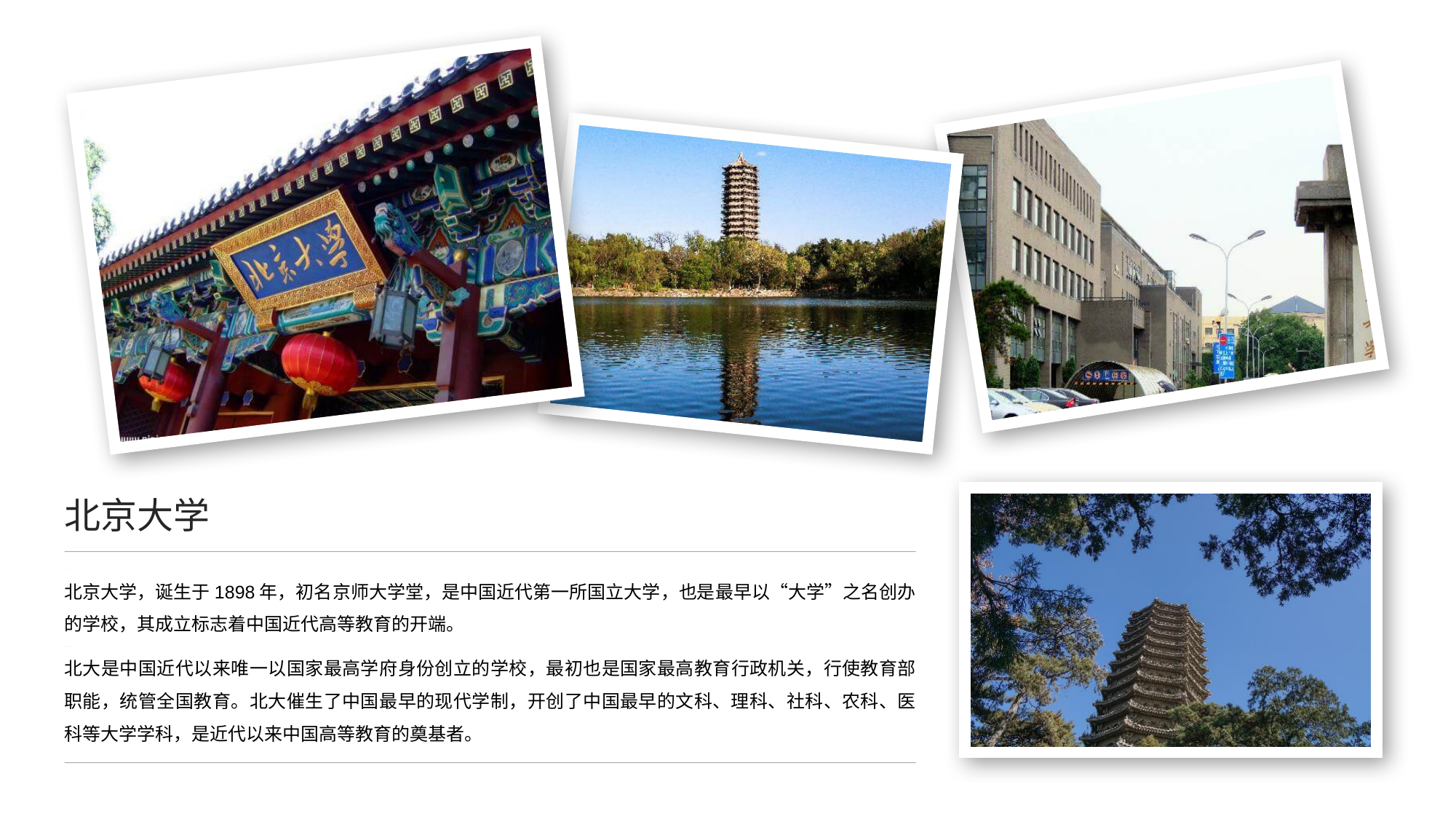

北京大学

北京大学，诞生于1898年，初名京师大学堂，是中国近代第一所国立大学，也是最早以“大学”之名创办的学校，其成立标志着中国近代高等教育的开端。
北大是中国近代以来唯一以国家最高学府身份创立的学校，最初也是国家最高教育行政机关，行使教育部职能，统管全国教育。北大催生了中国最早的现代学制，开创了中国最早的文科、理科、社科、农科、医科等大学学科，是近代以来中国高等教育的奠基者。